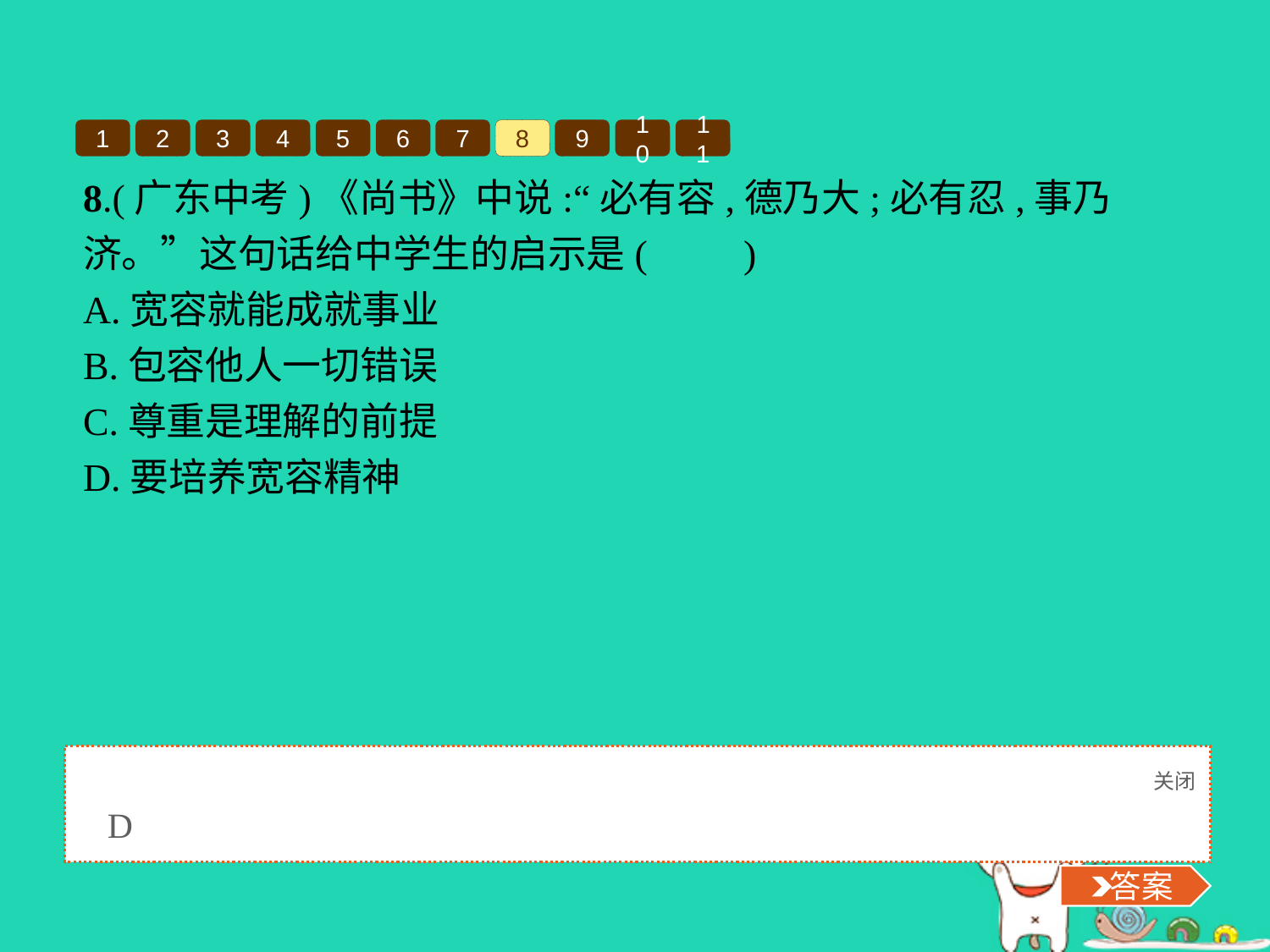

1
2
3
4
5
6
7
8
9
10
11
8.(广东中考)《尚书》中说:“必有容,德乃大;必有忍,事乃济。”这句话给中学生的启示是(　　)
A.宽容就能成就事业
B.包容他人一切错误
C.尊重是理解的前提
D.要培养宽容精神

关闭
  答案

D
  答案